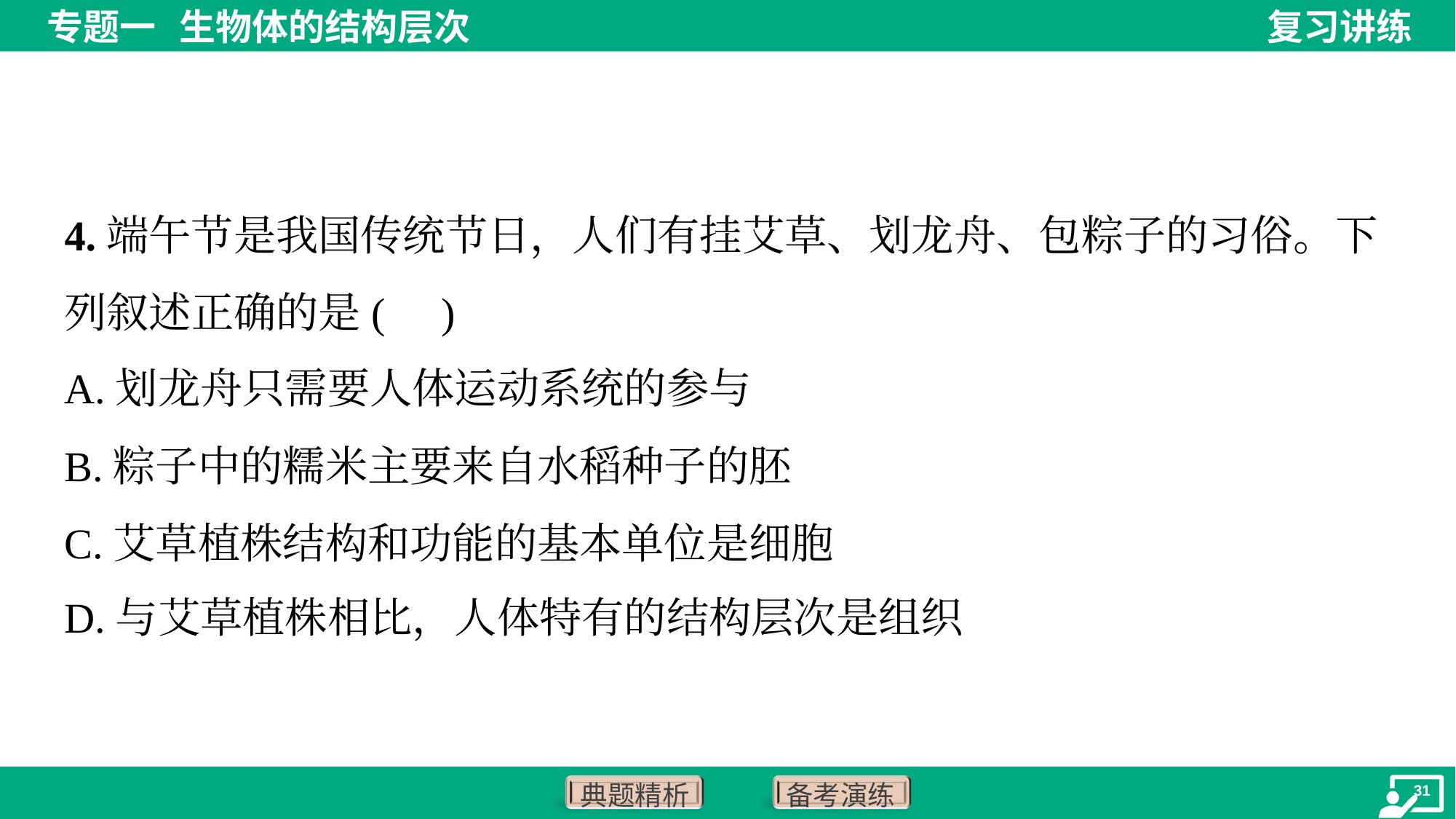

4.端午节是我国传统节日，人们有挂艾草、划龙舟、包粽子的习俗。下列叙述正确的是(     )
A.划龙舟只需要人体运动系统的参与
B.粽子中的糯米主要来自水稻种子的胚
C.艾草植株结构和功能的基本单位是细胞
D.与艾草植株相比，人体特有的结构层次是组织